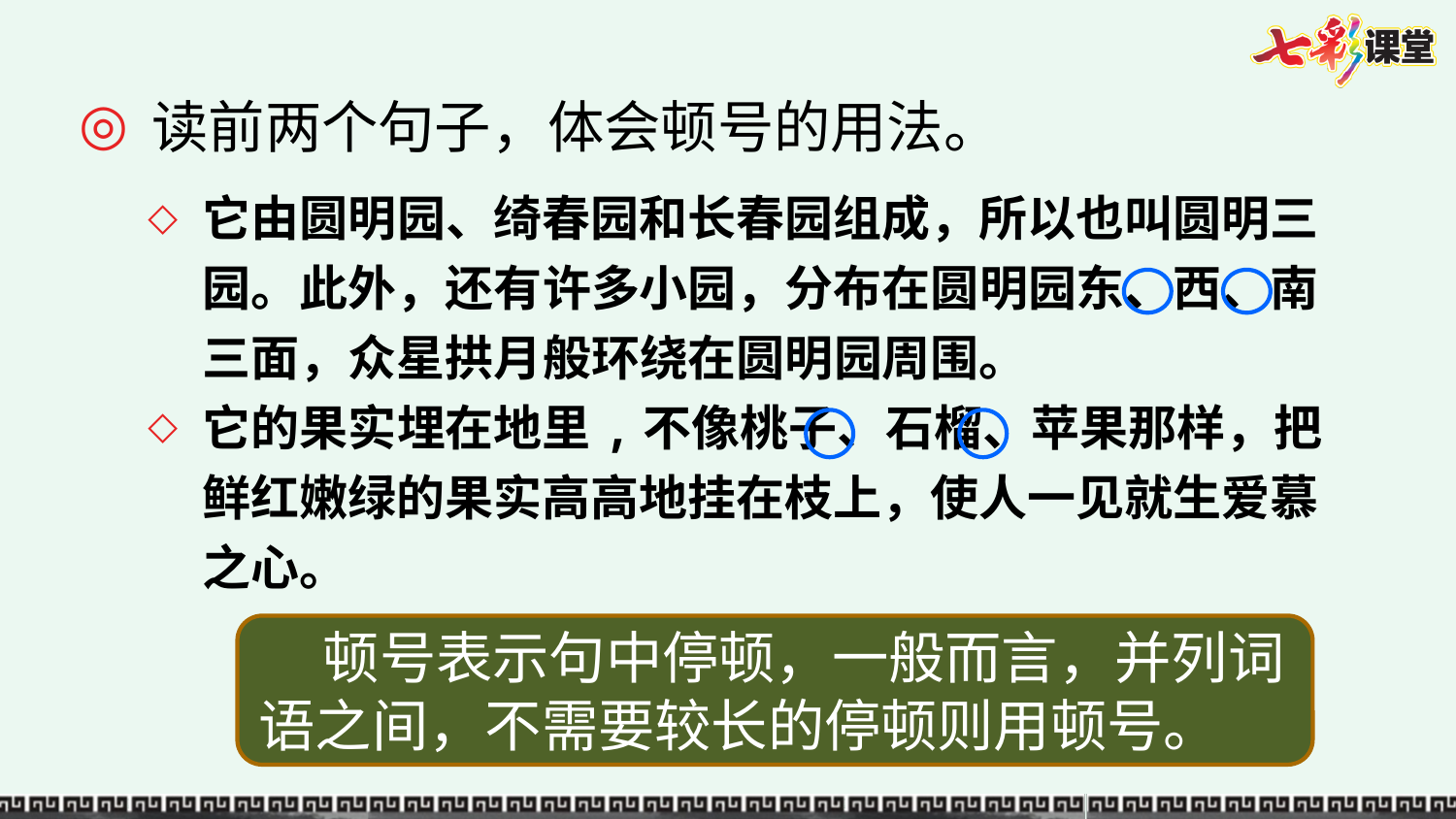

读前两个句子，体会顿号的用法。
它由圆明园、绮春园和长春园组成，所以也叫圆明三园。此外，还有许多小园，分布在圆明园东、西、南三面，众星拱月般环绕在圆明园周围。
它的果实埋在地里,不像桃子、石榴、苹果那样，把鲜红嫩绿的果实高高地挂在枝上，使人一见就生爱慕之心。

    顿号表示句中停顿，一般而言，并列词语之间，不需要较长的停顿则用顿号。